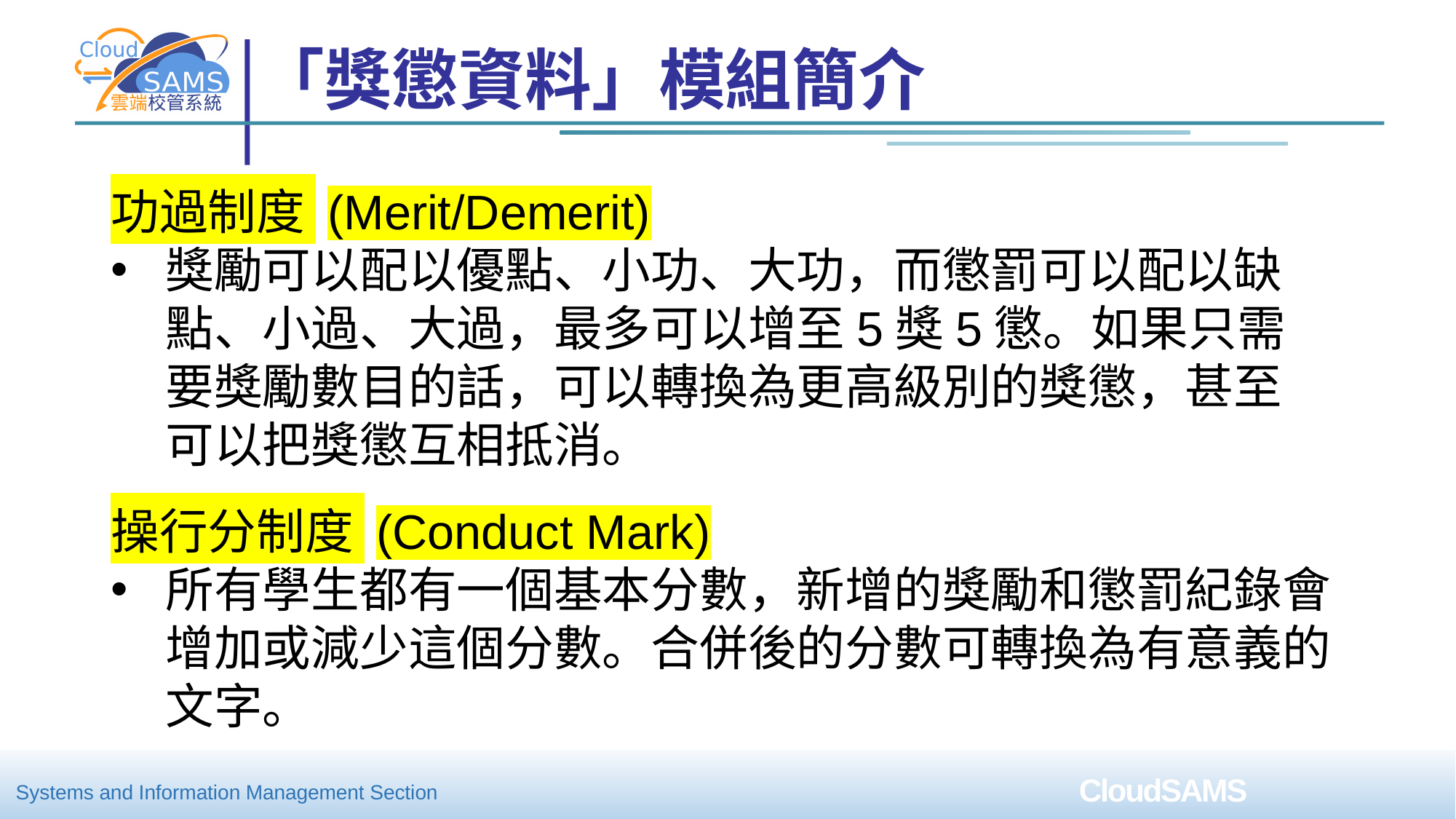

# 「獎懲資料」模組簡介
功過制度 (Merit/Demerit)
獎勵可以配以優點、小功、大功，而懲罰可以配以缺點、小過、大過，最多可以增至5獎5懲。如果只需要獎勵數目的話，可以轉換為更高級別的獎懲，甚至可以把獎懲互相抵消。
操行分制度 (Conduct Mark)
所有學生都有一個基本分數，新增的獎勵和懲罰紀錄會增加或減少這個分數。合併後的分數可轉換為有意義的文字。